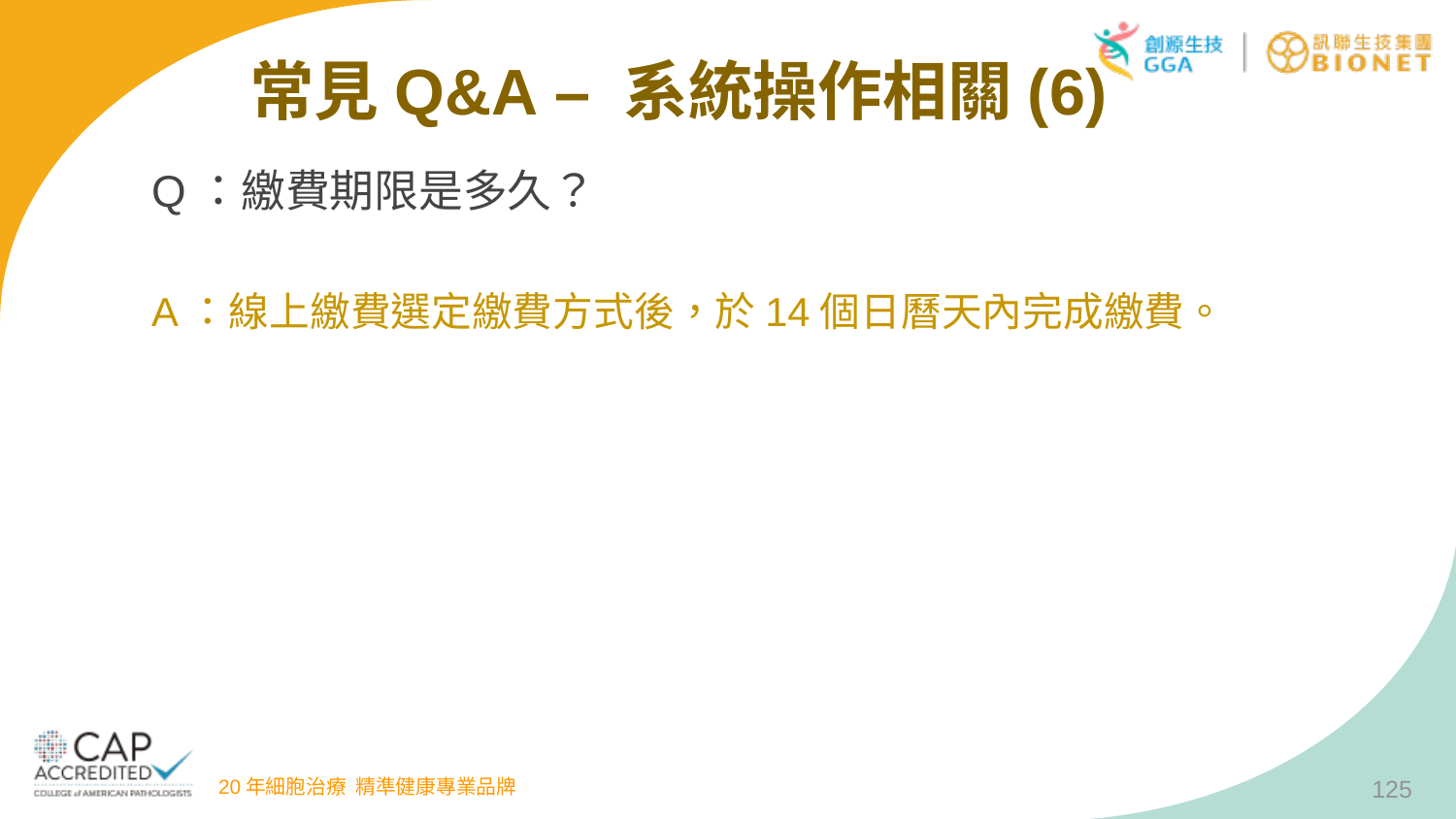

常見Q&A – 系統操作相關(6)
Q：繳費期限是多久？

A：線上繳費選定繳費方式後，於14個日曆天內完成繳費。
125